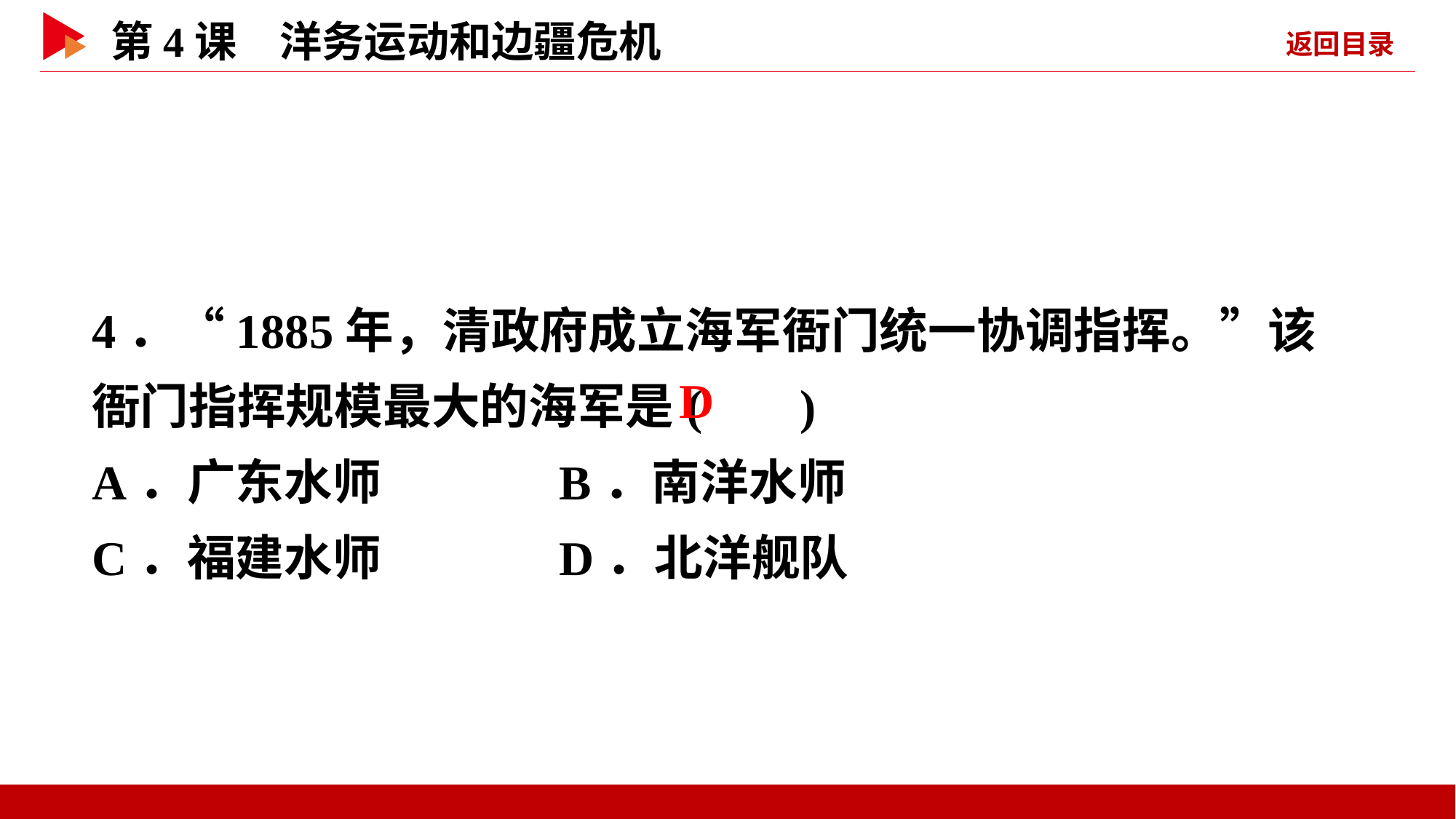

4．“1885年，清政府成立海军衙门统一协调指挥。”该衙门指挥规模最大的海军是(        )
A．广东水师               B．南洋水师
C．福建水师               D．北洋舰队
   D